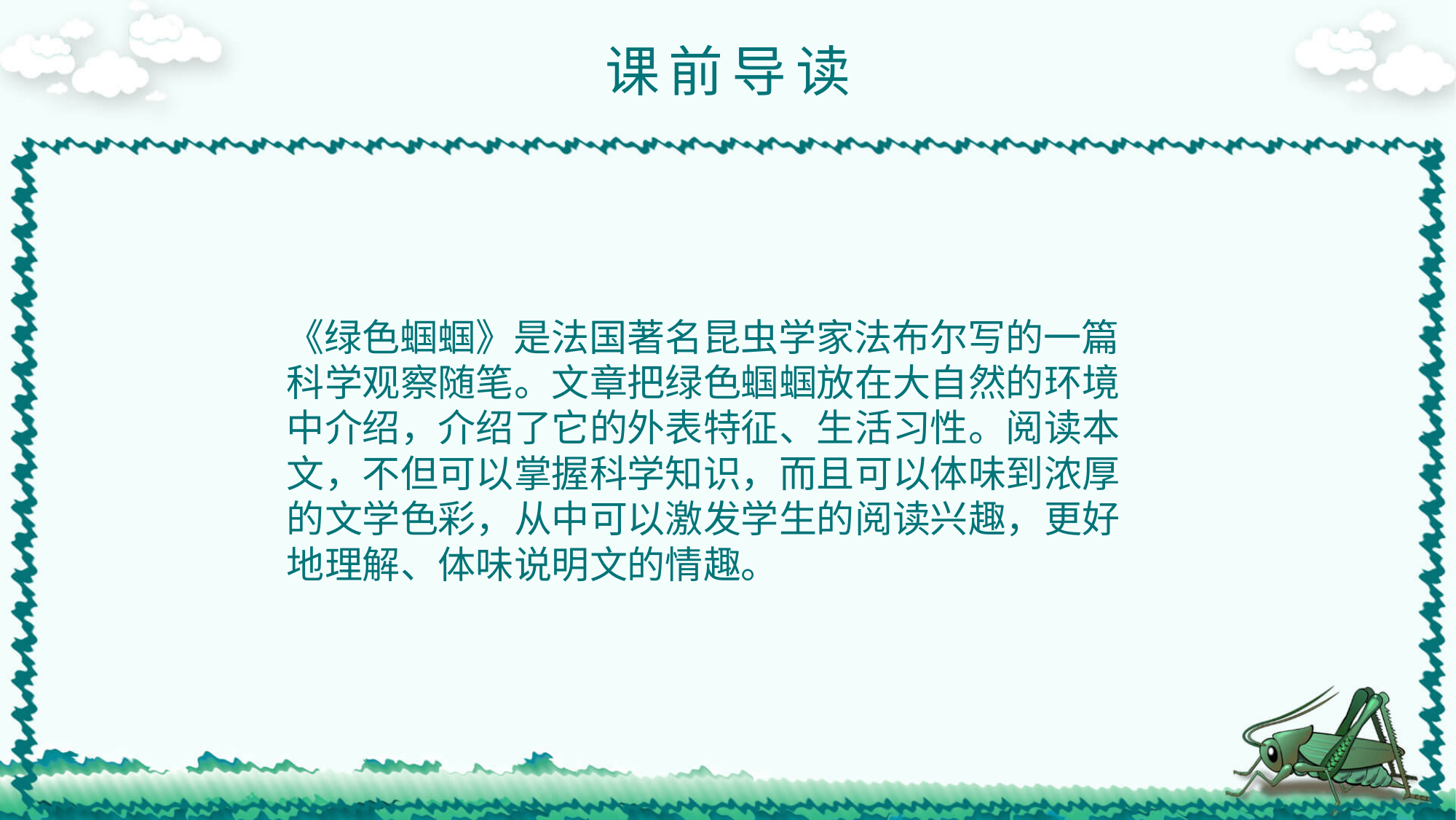

课前导读
《绿色蝈蝈》是法国著名昆虫学家法布尔写的一篇科学观察随笔。文章把绿色蝈蝈放在大自然的环境中介绍，介绍了它的外表特征、生活习性。阅读本文，不但可以掌握科学知识，而且可以体味到浓厚的文学色彩，从中可以激发学生的阅读兴趣，更好地理解、体味说明文的情趣。